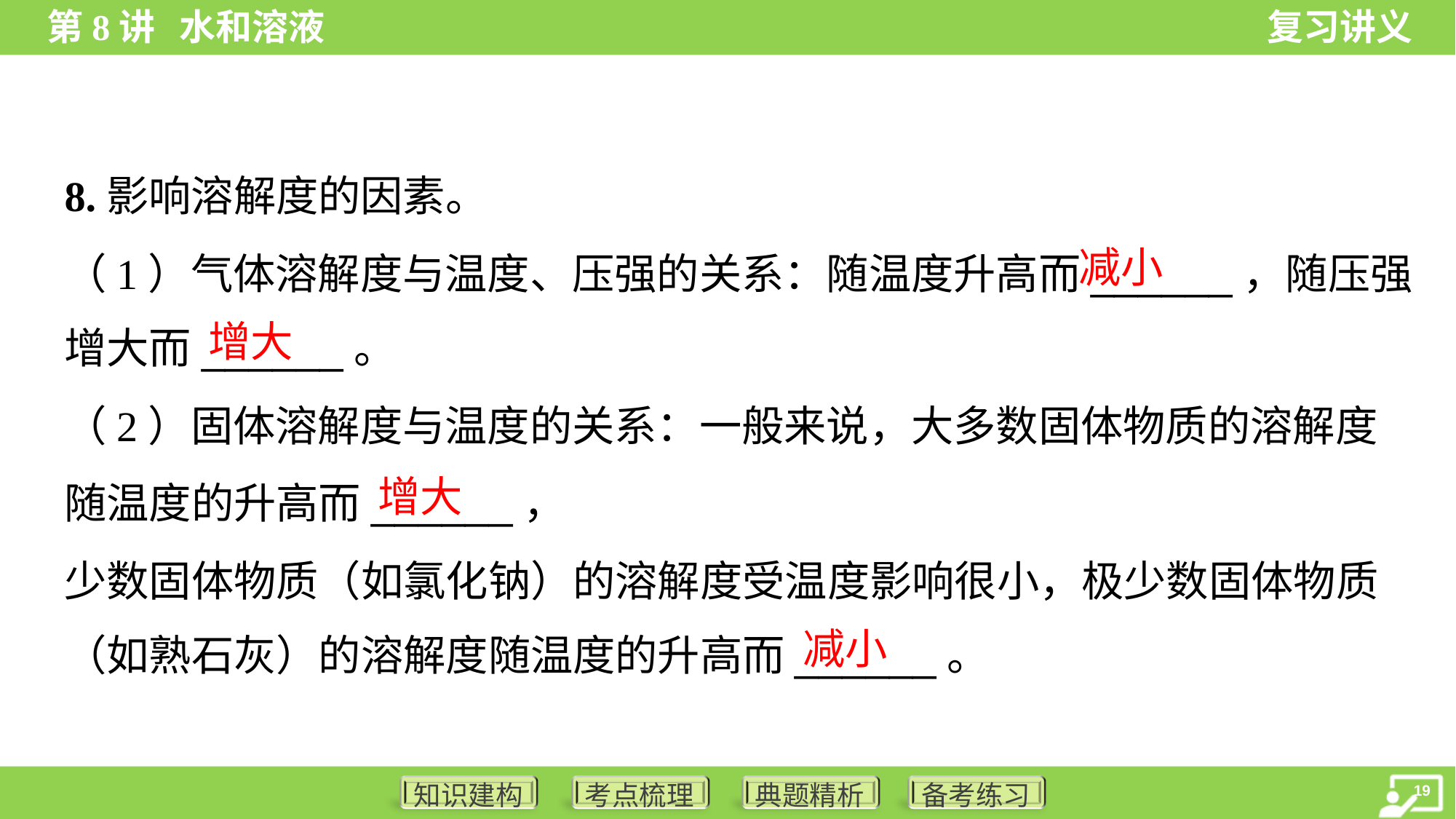

8.影响溶解度的因素。
减小
（1）气体溶解度与温度、压强的关系：随温度升高而______，随压强
增大而______。
增大
（2）固体溶解度与温度的关系：一般来说，大多数固体物质的溶解度
随温度的升高而______，
少数固体物质（如氯化钠）的溶解度受温度影响很小，极少数固体物质
（如熟石灰）的溶解度随温度的升高而______。
增大
减小